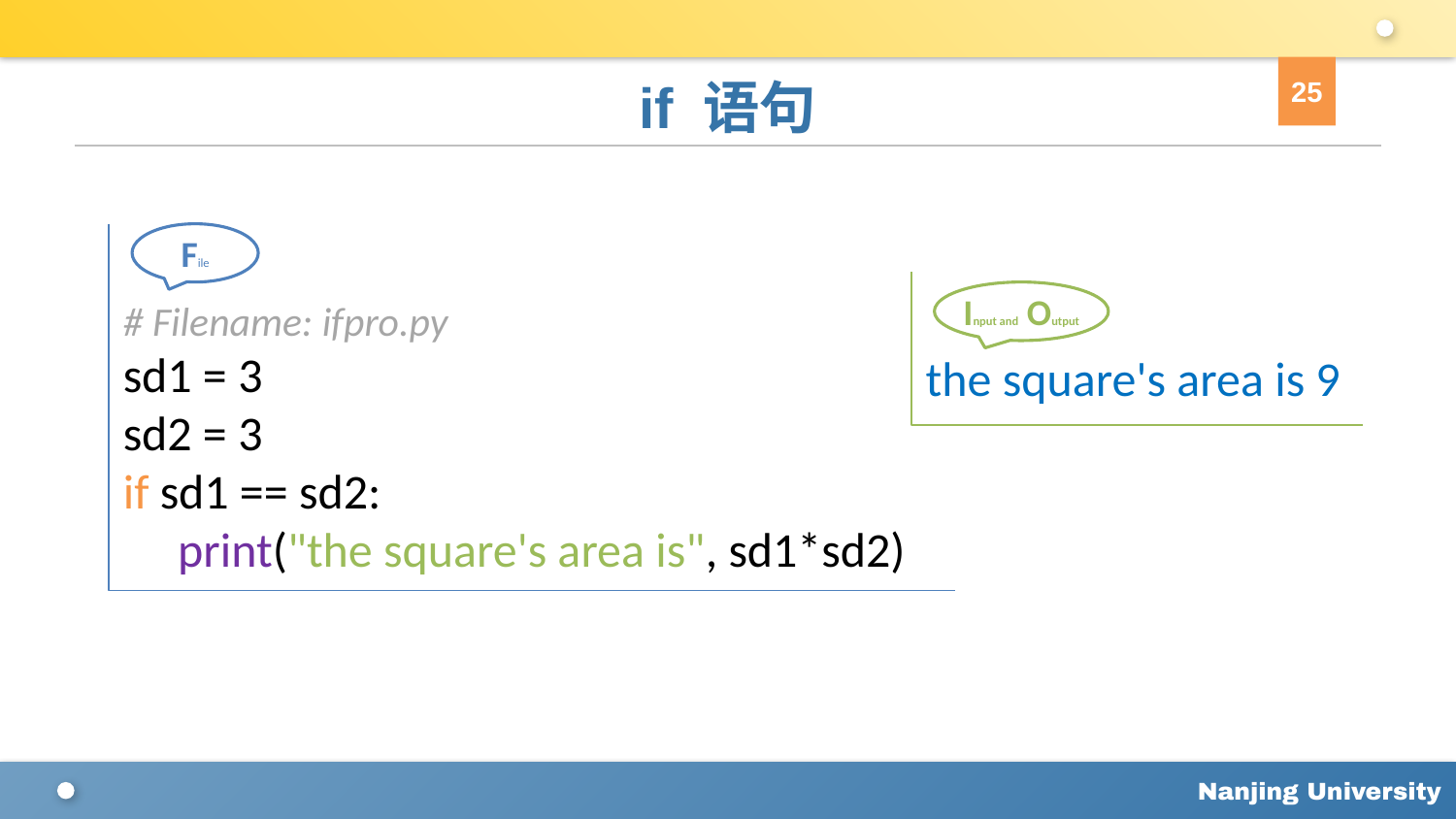

25
# if 语句

# Filename: ifpro.py
sd1 = 3
sd2 = 3
if sd1 == sd2:
     print("the square's area is", sd1*sd2)
File

the square's area is 9
Input and Output